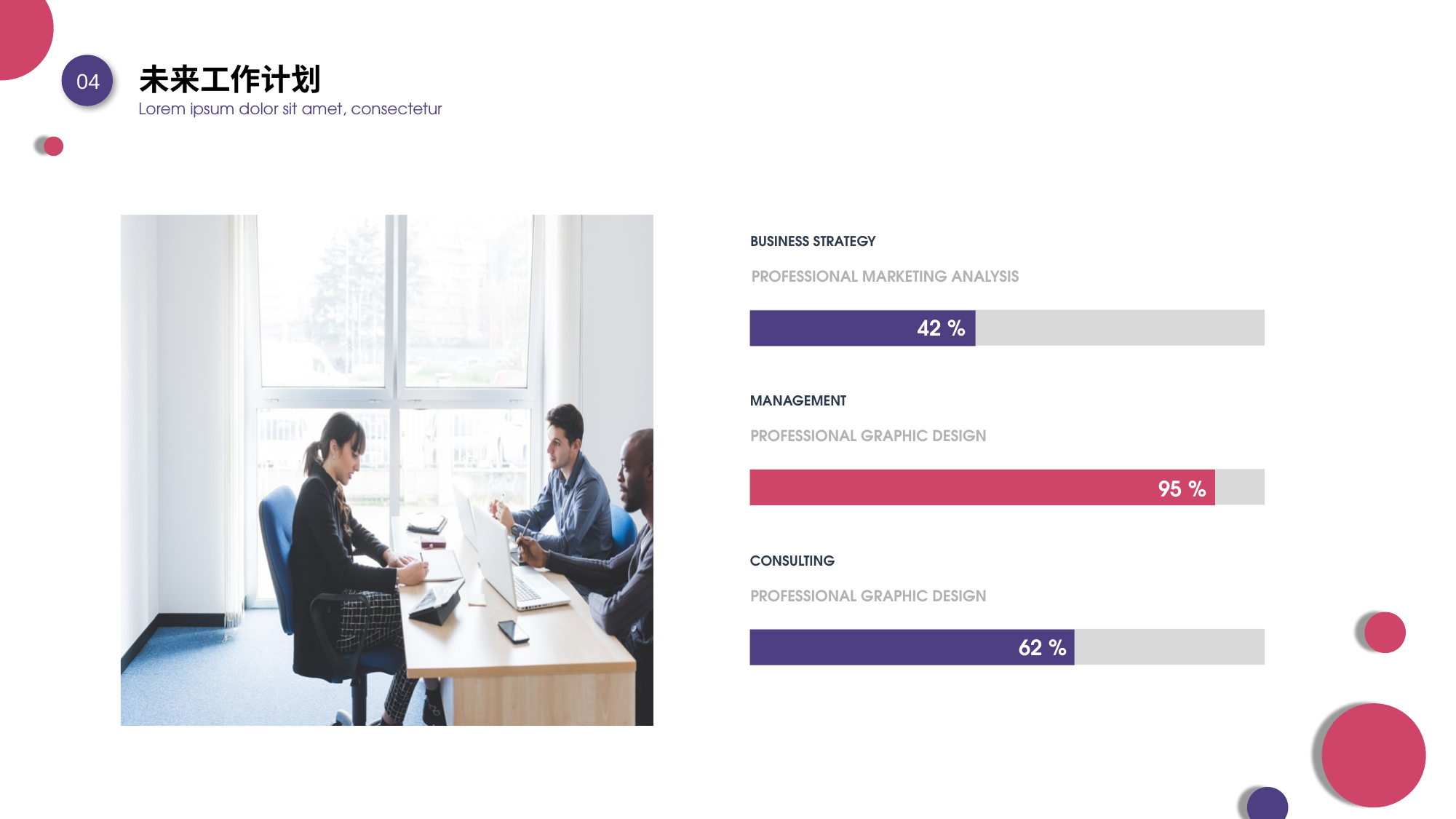

未来工作计划

04
Lorem ipsum dolor sit amet, consectetur

BUSINESS STRATEGY
PROFESSIONAL MARKETING ANALYSIS

42 %
MANAGEMENT
PROFESSIONAL GRAPHIC DESIGN

95 %
CONSULTING
PROFESSIONAL GRAPHIC DESIGN

62 %